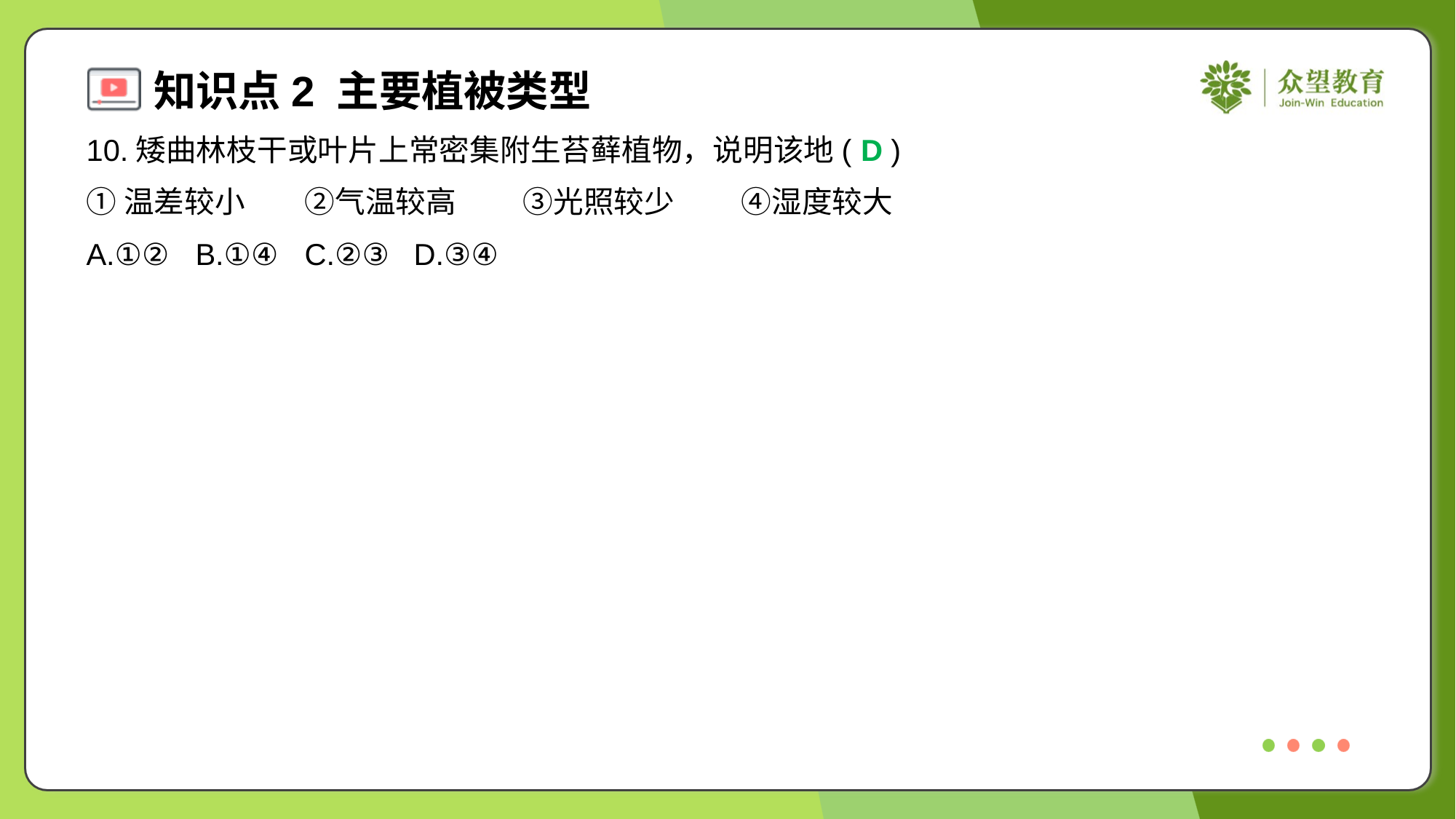

10.矮曲林枝干或叶片上常密集附生苔藓植物，说明该地(     )
D
①温差较小	②气温较高	③光照较少	④湿度较大
A.①②	B.①④	C.②③	D.③④